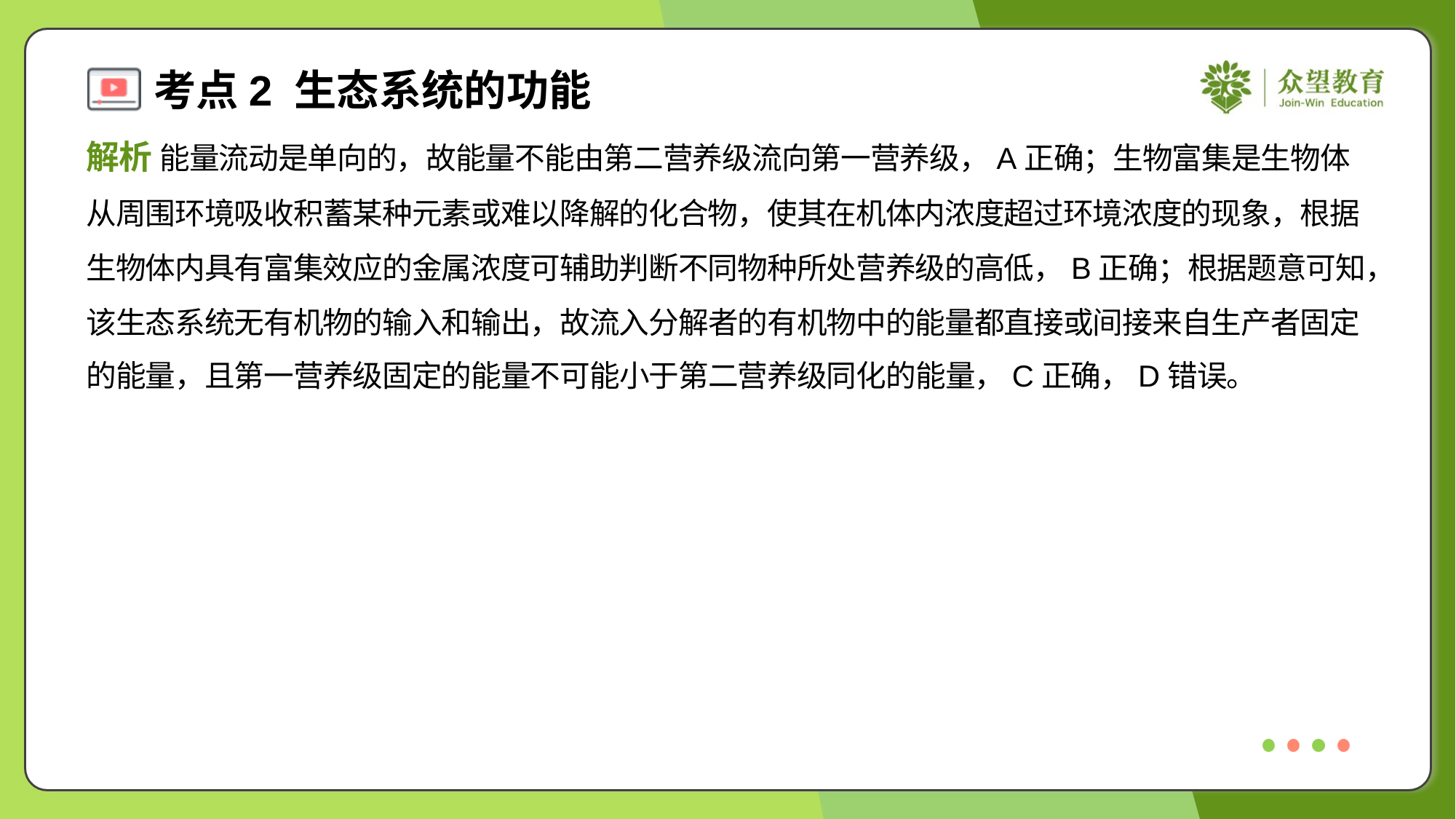

解析 能量流动是单向的，故能量不能由第二营养级流向第一营养级，A正确；生物富集是生物体
从周围环境吸收积蓄某种元素或难以降解的化合物，使其在机体内浓度超过环境浓度的现象，根据
生物体内具有富集效应的金属浓度可辅助判断不同物种所处营养级的高低，B正确；根据题意可知，
该生态系统无有机物的输入和输出，故流入分解者的有机物中的能量都直接或间接来自生产者固定
的能量，且第一营养级固定的能量不可能小于第二营养级同化的能量，C正确，D错误。